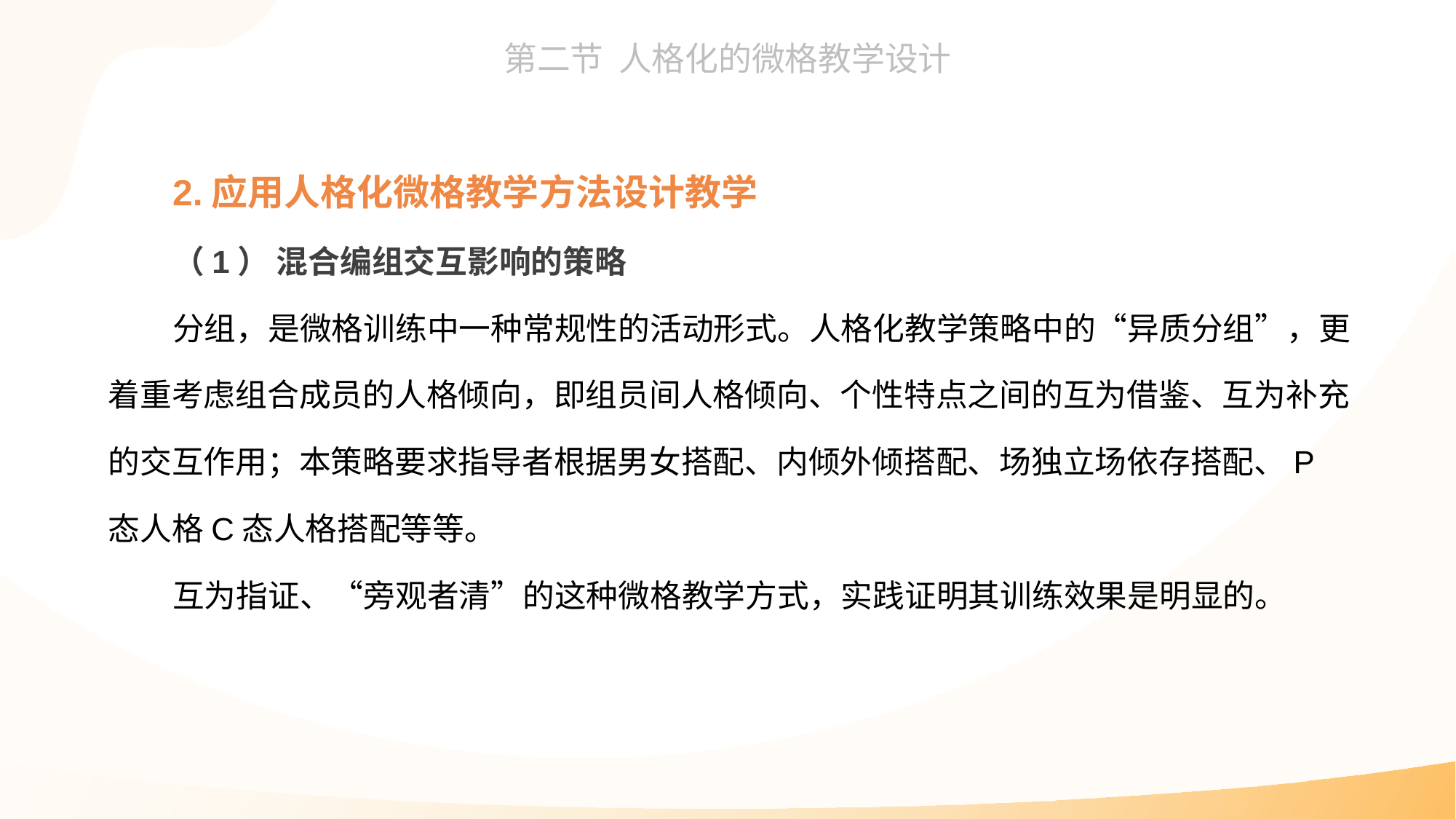

2.应用人格化微格教学方法设计教学
（1） 混合编组交互影响的策略
分组，是微格训练中一种常规性的活动形式。人格化教学策略中的“异质分组”，更着重考虑组合成员的人格倾向，即组员间人格倾向、个性特点之间的互为借鉴、互为补充的交互作用；本策略要求指导者根据男女搭配、内倾外倾搭配、场独立场依存搭配、P态人格C态人格搭配等等。
互为指证、“旁观者清”的这种微格教学方式，实践证明其训练效果是明显的。